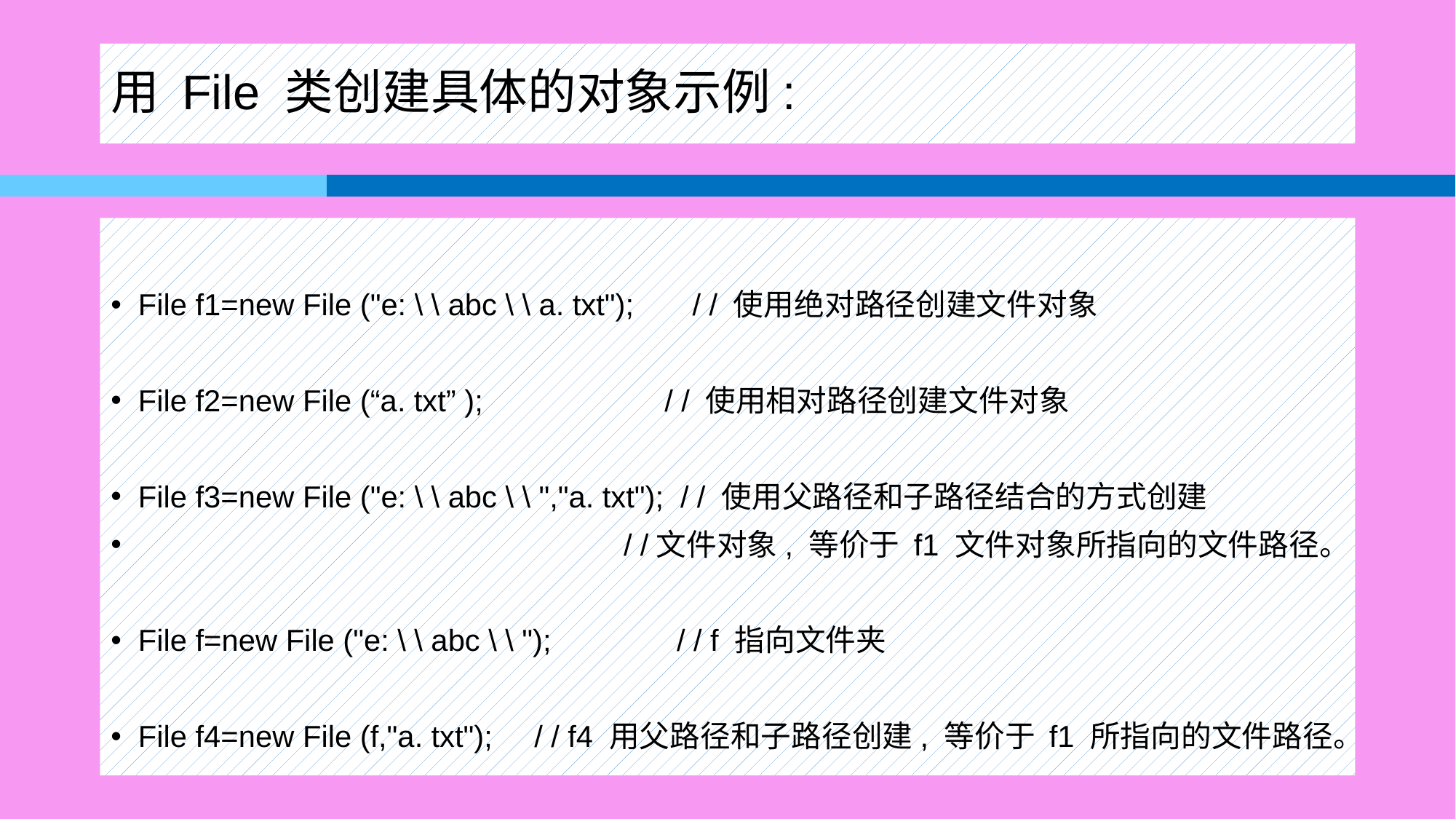

# 用 File 类创建具体的对象示例:

File f1=new File ("e: \ \ abc \ \ a. txt");       / / 使用绝对路径创建文件对象

File f2=new File (“a. txt” ); 　　　          / / 使用相对路径创建文件对象

File f3=new File ("e: \ \ abc \ \ ","a. txt");  / / 使用父路径和子路径结合的方式创建
                                                          / /文件对象, 等价于 f1 文件对象所指向的文件路径。

File f=new File ("e: \ \ abc \ \ ");               / / f 指向文件夹

File f4=new File (f,"a. txt");     / / f4 用父路径和子路径创建, 等价于 f1 所指向的文件路径。